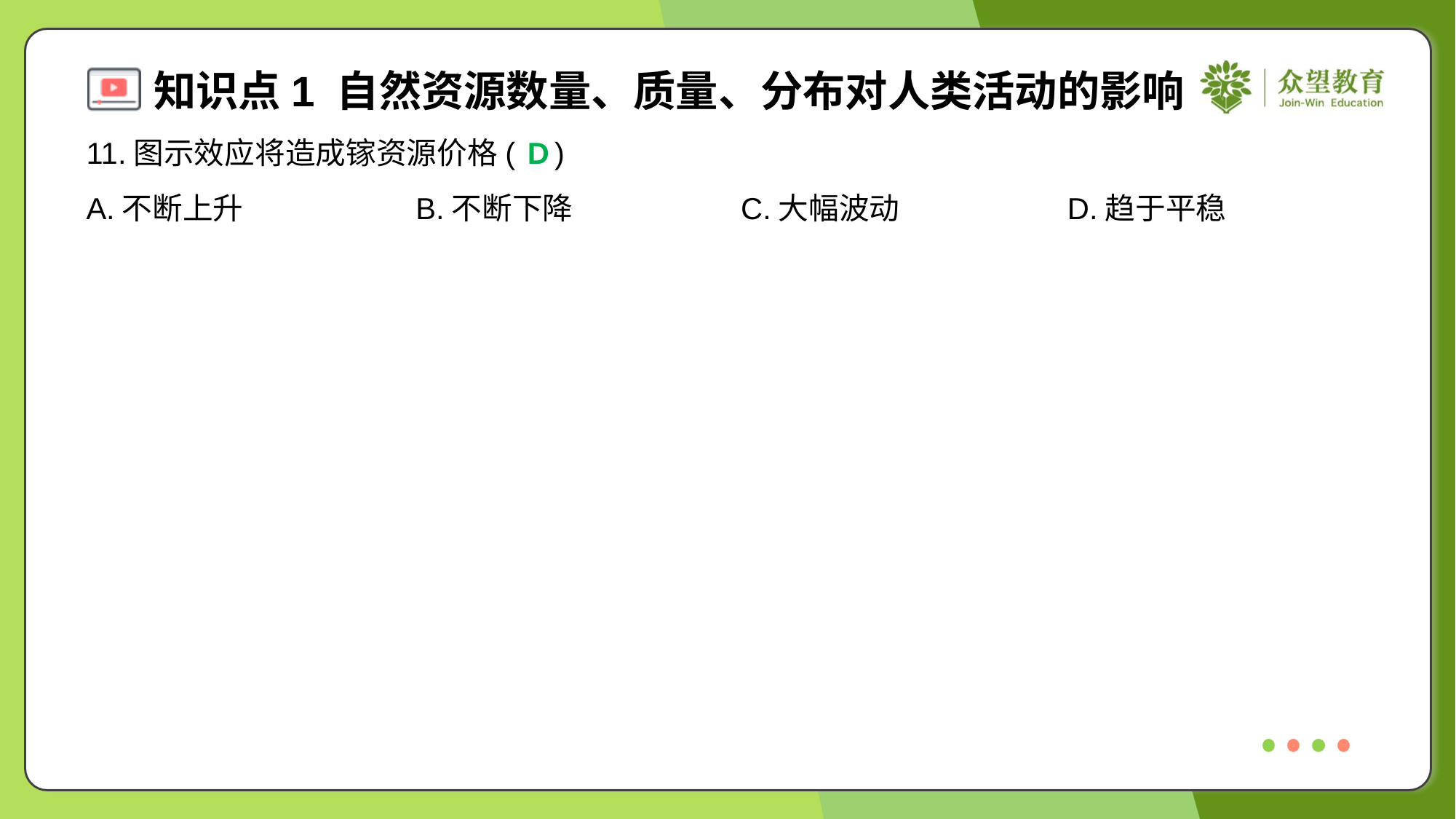

11.图示效应将造成镓资源价格(     )
D
A.不断上升	B.不断下降	C.大幅波动	D.趋于平稳